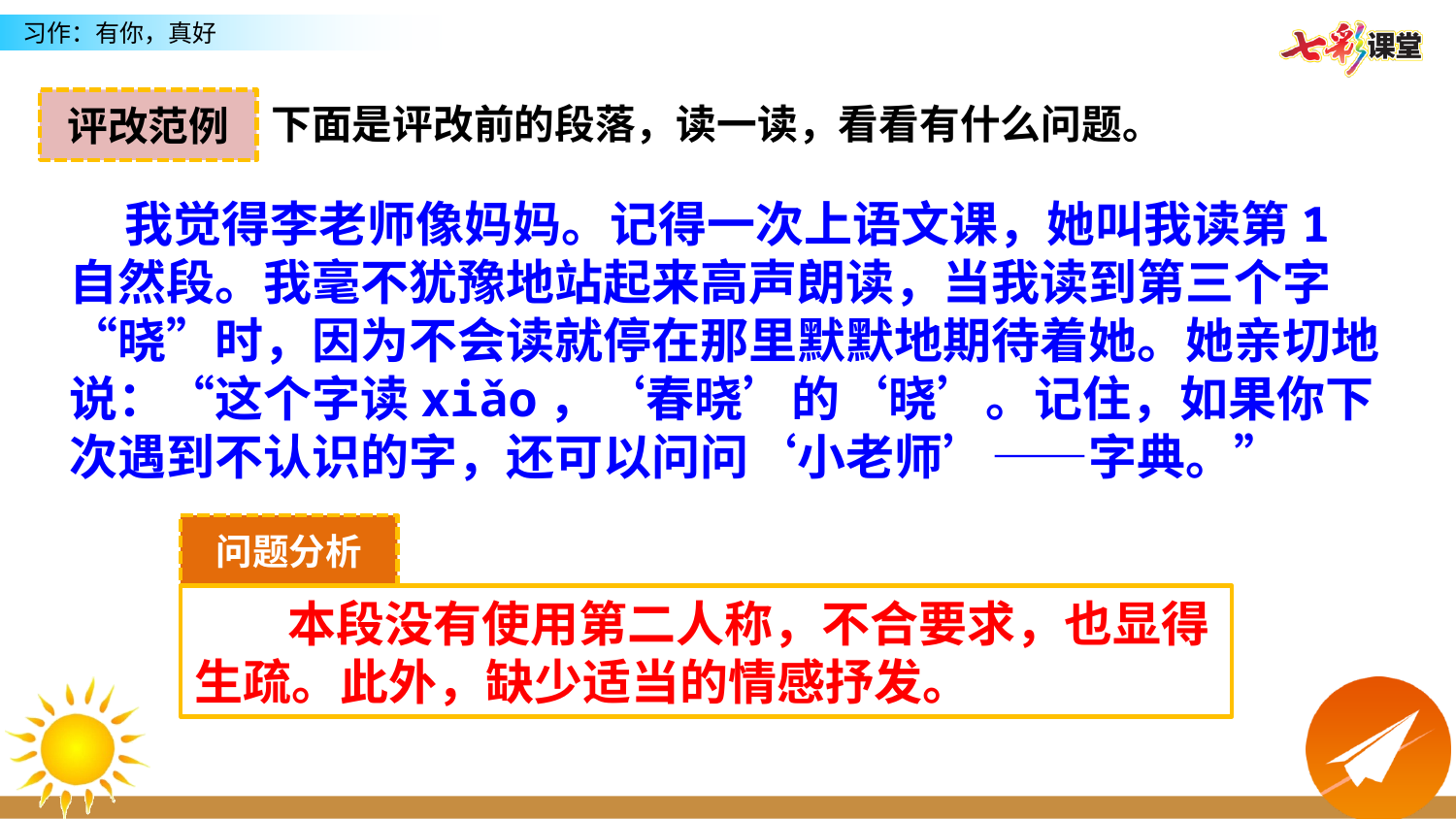

评改范例
下面是评改前的段落，读一读，看看有什么问题。
    我觉得李老师像妈妈。记得一次上语文课，她叫我读第1自然段。我毫不犹豫地站起来高声朗读，当我读到第三个字“晓”时，因为不会读就停在那里默默地期待着她。她亲切地说：“这个字读xiǎo，‘春晓’的‘晓’。记住，如果你下次遇到不认识的字，还可以问问‘小老师’——字典。”
问题分析
         本段没有使用第二人称，不合要求，也显得生疏。此外，缺少适当的情感抒发。